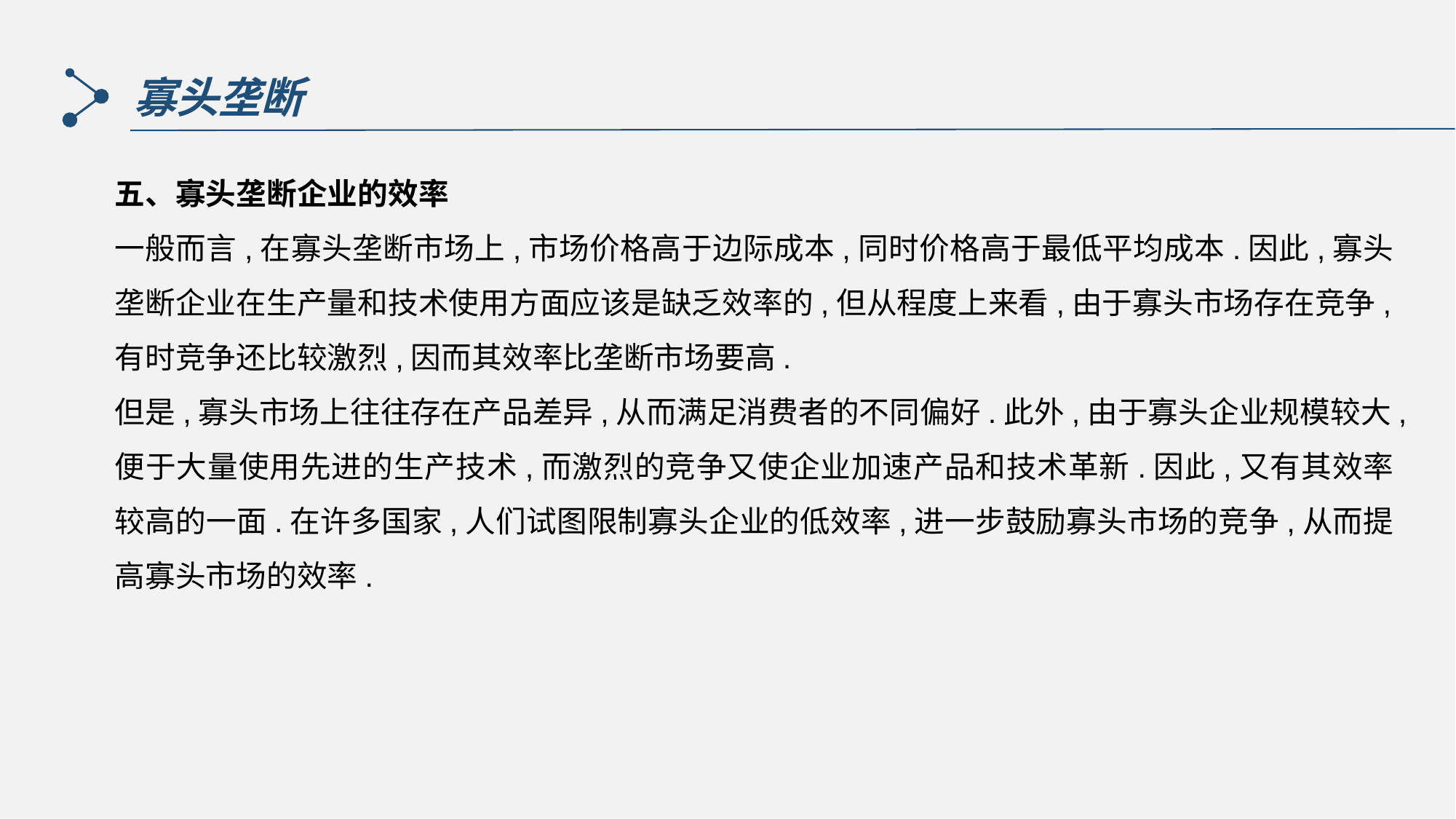

寡头垄断
五、寡头垄断企业的效率
一般而言,在寡头垄断市场上,市场价格高于边际成本,同时价格高于最低平均成本.因此,寡头垄断企业在生产量和技术使用方面应该是缺乏效率的,但从程度上来看,由于寡头市场存在竞争,有时竞争还比较激烈,因而其效率比垄断市场要高.
但是,寡头市场上往往存在产品差异,从而满足消费者的不同偏好.此外,由于寡头企业规模较大,便于大量使用先进的生产技术,而激烈的竞争又使企业加速产品和技术革新.因此,又有其效率较高的一面.在许多国家,人们试图限制寡头企业的低效率,进一步鼓励寡头市场的竞争,从而提高寡头市场的效率.